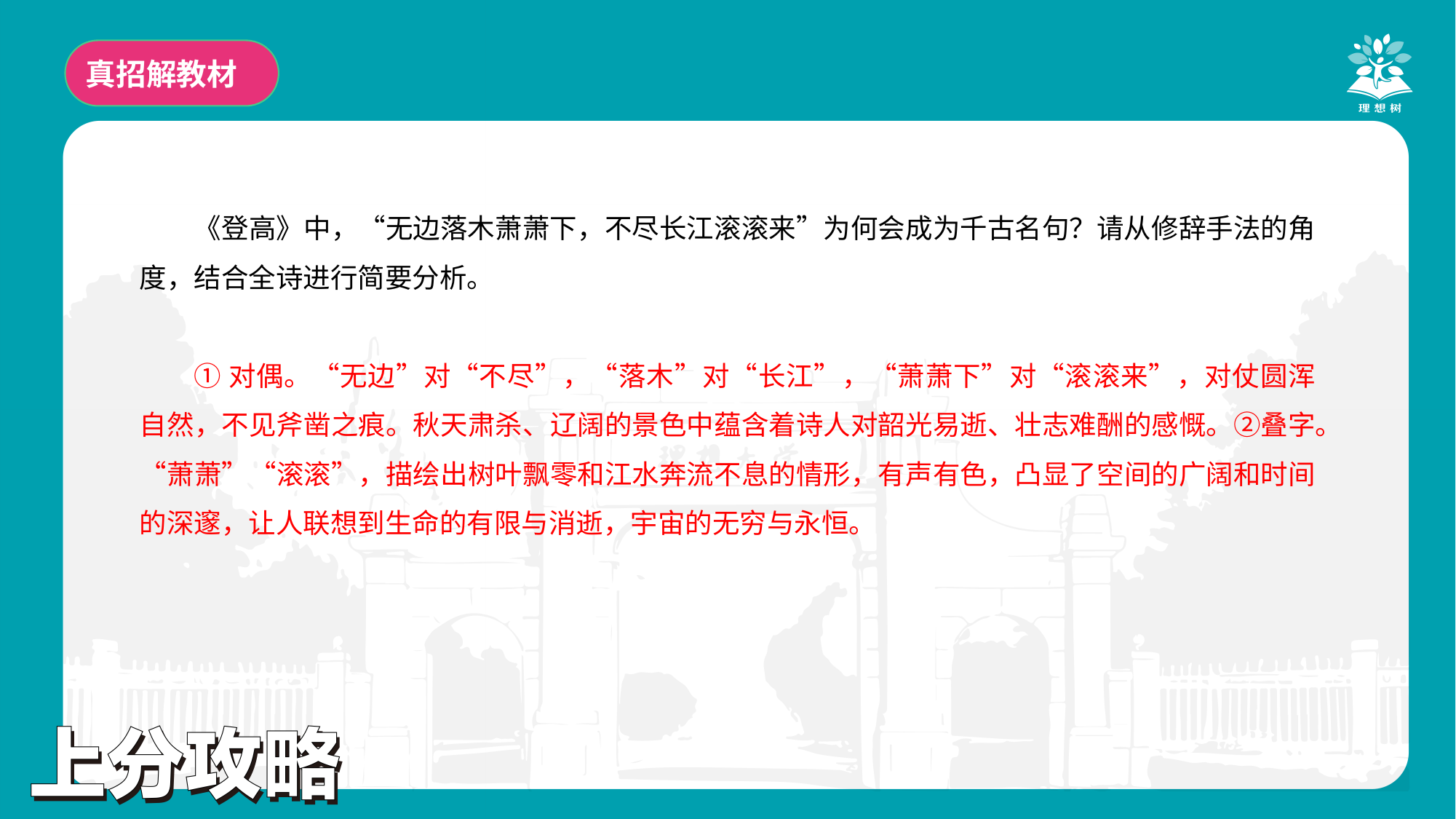

真招解教材
《登高》中，“无边落木萧萧下，不尽长江滚滚来”为何会成为千古名句？请从修辞手法的角度，结合全诗进行简要分析。

①对偶。“无边”对“不尽”，“落木”对“长江”，“萧萧下”对“滚滚来”，对仗圆浑自然，不见斧凿之痕。秋天肃杀、辽阔的景色中蕴含着诗人对韶光易逝、壮志难酬的感慨。②叠字。“萧萧”“滚滚”，描绘出树叶飘零和江水奔流不息的情形，有声有色，凸显了空间的广阔和时间的深邃，让人联想到生命的有限与消逝，宇宙的无穷与永恒。